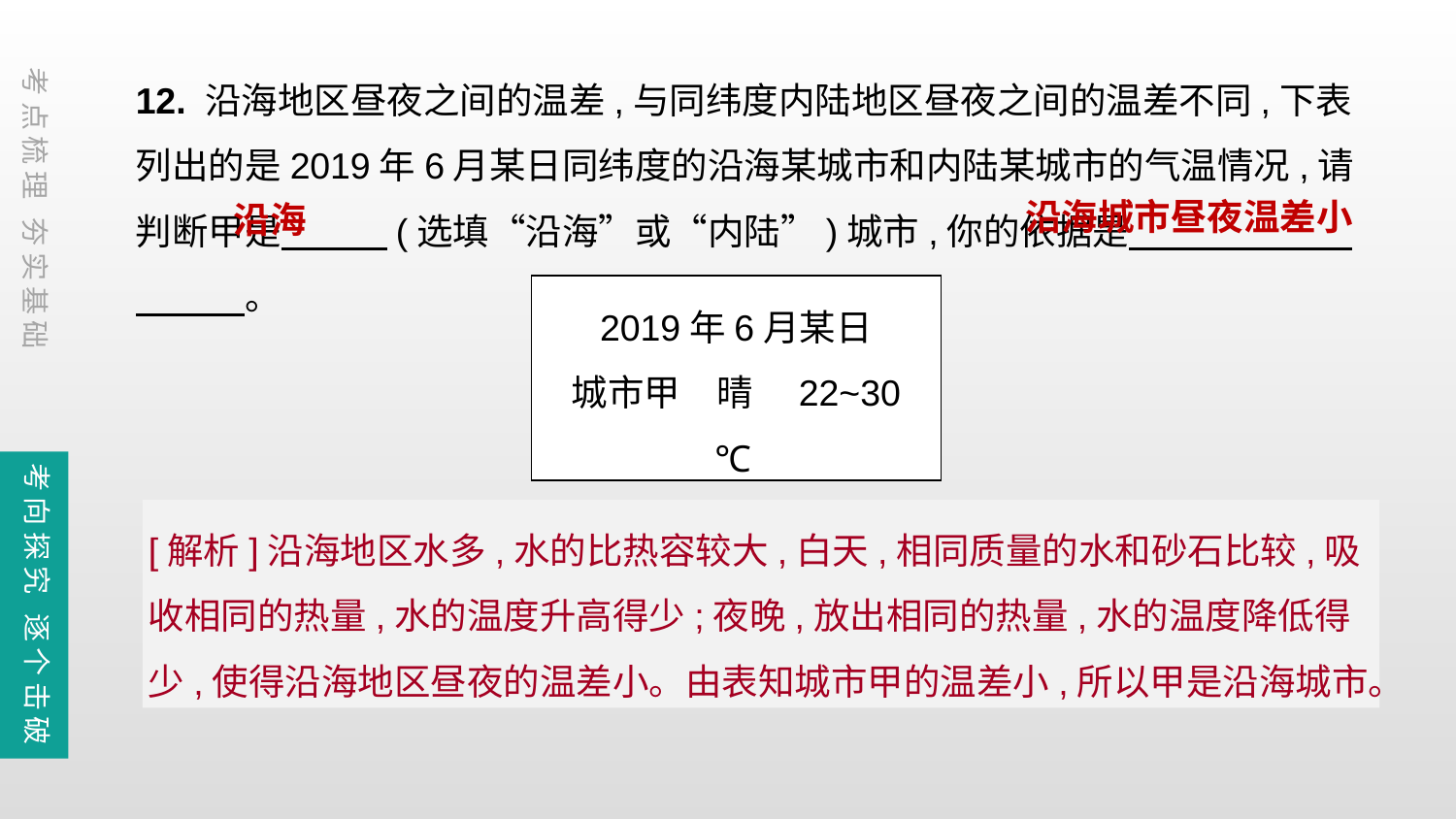

12. 沿海地区昼夜之间的温差,与同纬度内陆地区昼夜之间的温差不同,下表列出的是2019年6月某日同纬度的沿海某城市和内陆某城市的气温情况,请判断甲是　　    (选填“沿海”或“内陆”)城市,你的依据是　　　     　　　　　。
2019年6月某日
城市甲　晴　22~30 ℃
城市乙　晴　19~37 ℃
考点梳理 夯实基础
沿海城市昼夜温差小
沿海

考向探究 逐个击破
[解析]沿海地区水多,水的比热容较大,白天,相同质量的水和砂石比较,吸收相同的热量,水的温度升高得少;夜晚,放出相同的热量,水的温度降低得少,使得沿海地区昼夜的温差小。由表知城市甲的温差小,所以甲是沿海城市。